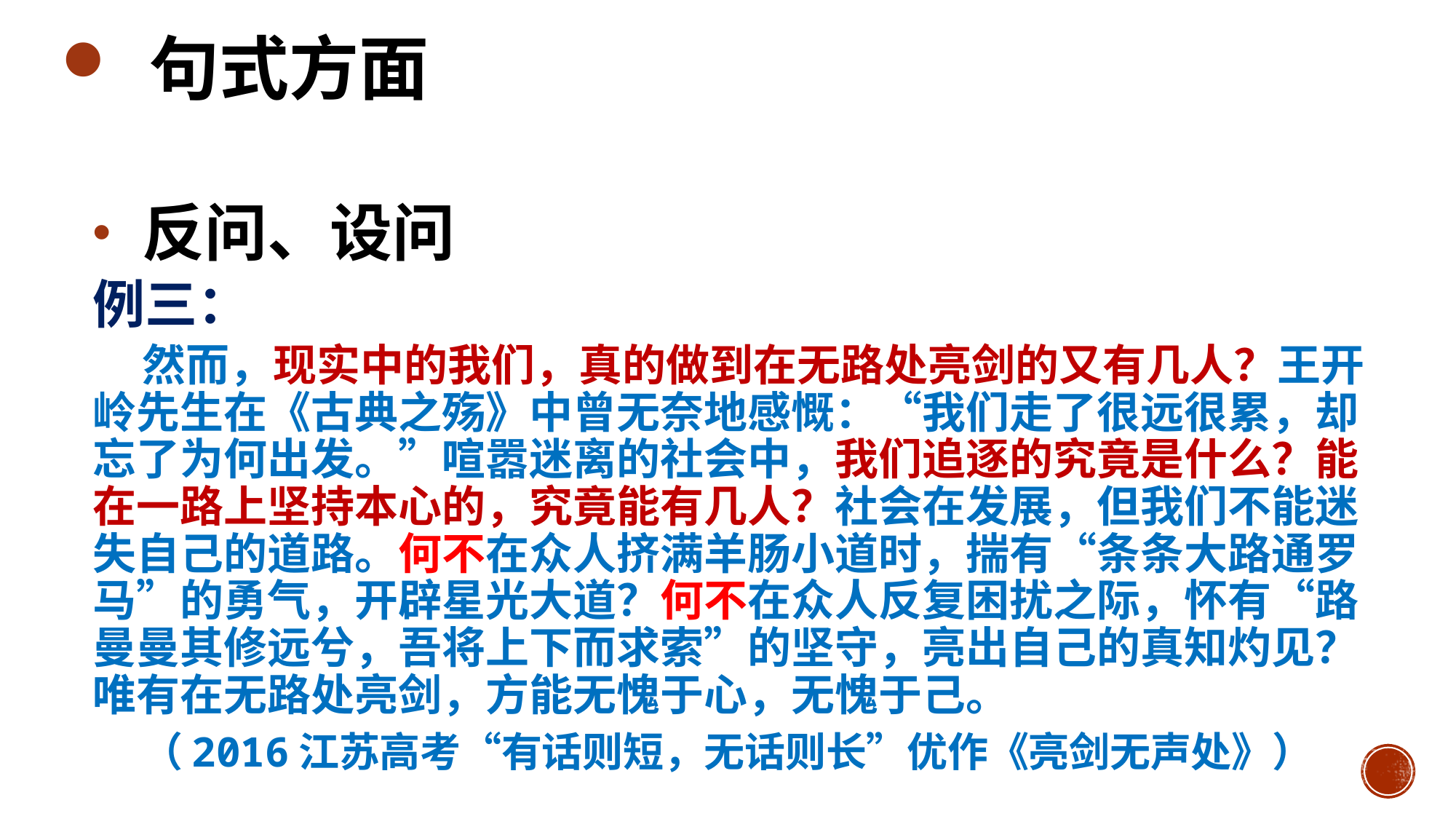

句式方面

 反问、设问
例三：
    然而，现实中的我们，真的做到在无路处亮剑的又有几人？王开岭先生在《古典之殇》中曾无奈地感慨：“我们走了很远很累，却忘了为何出发。”喧嚣迷离的社会中，我们追逐的究竟是什么？能在一路上坚持本心的，究竟能有几人？社会在发展，但我们不能迷失自己的道路。何不在众人挤满羊肠小道时，揣有“条条大路通罗马”的勇气，开辟星光大道？何不在众人反复困扰之际，怀有“路曼曼其修远兮，吾将上下而求索”的坚守，亮出自己的真知灼见？唯有在无路处亮剑，方能无愧于心，无愧于己。
    （2016江苏高考“有话则短，无话则长”优作《亮剑无声处》）